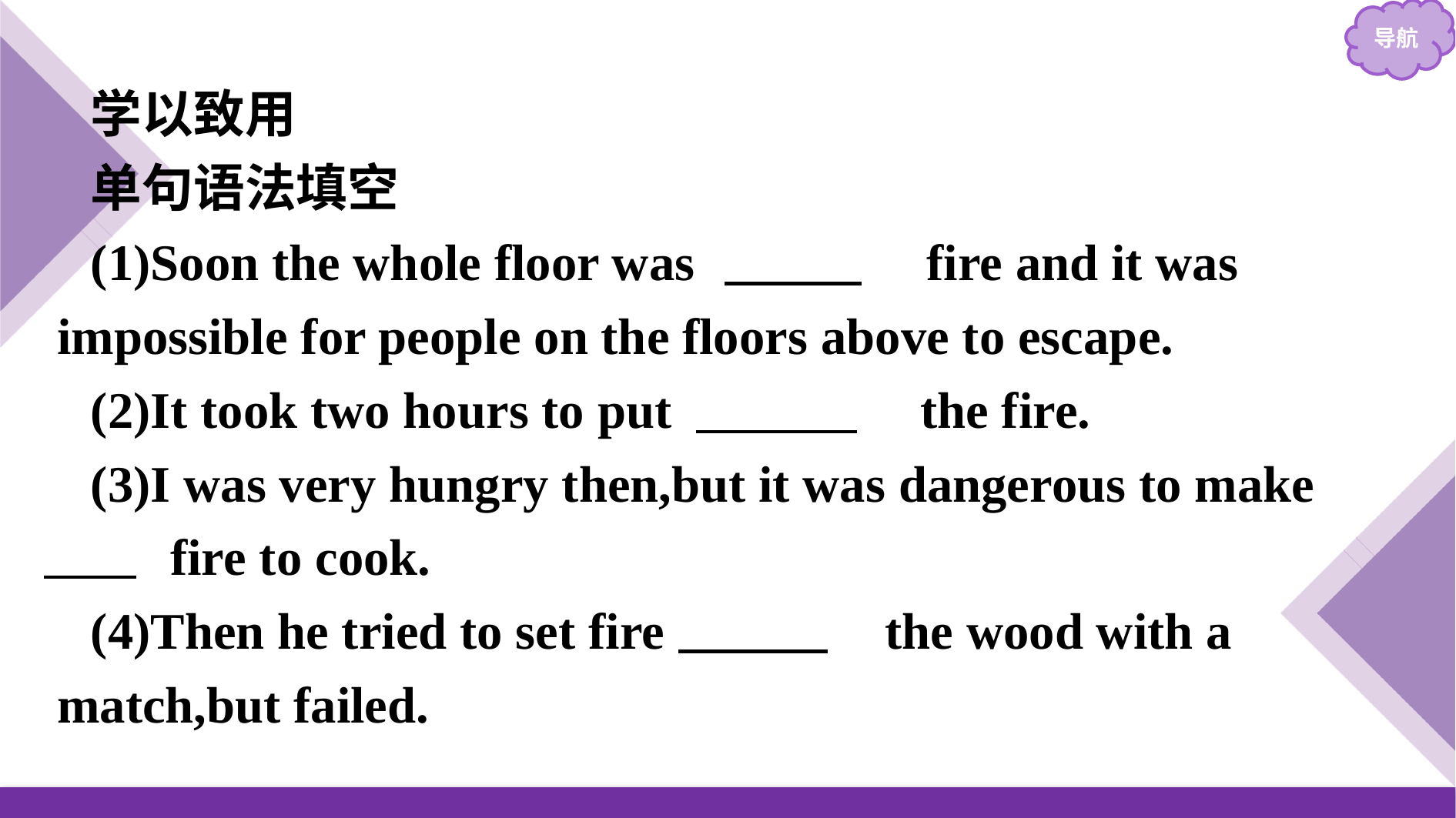

学以致用
单句语法填空
(1)Soon the whole floor was 　on　 fire and it was impossible for people on the floors above to escape.
(2)It took two hours to put 　out　 the fire.
(3)I was very hungry then,but it was dangerous to make 　a　 fire to cook.
(4)Then he tried to set fire 　to　 the wood with a match,but failed.